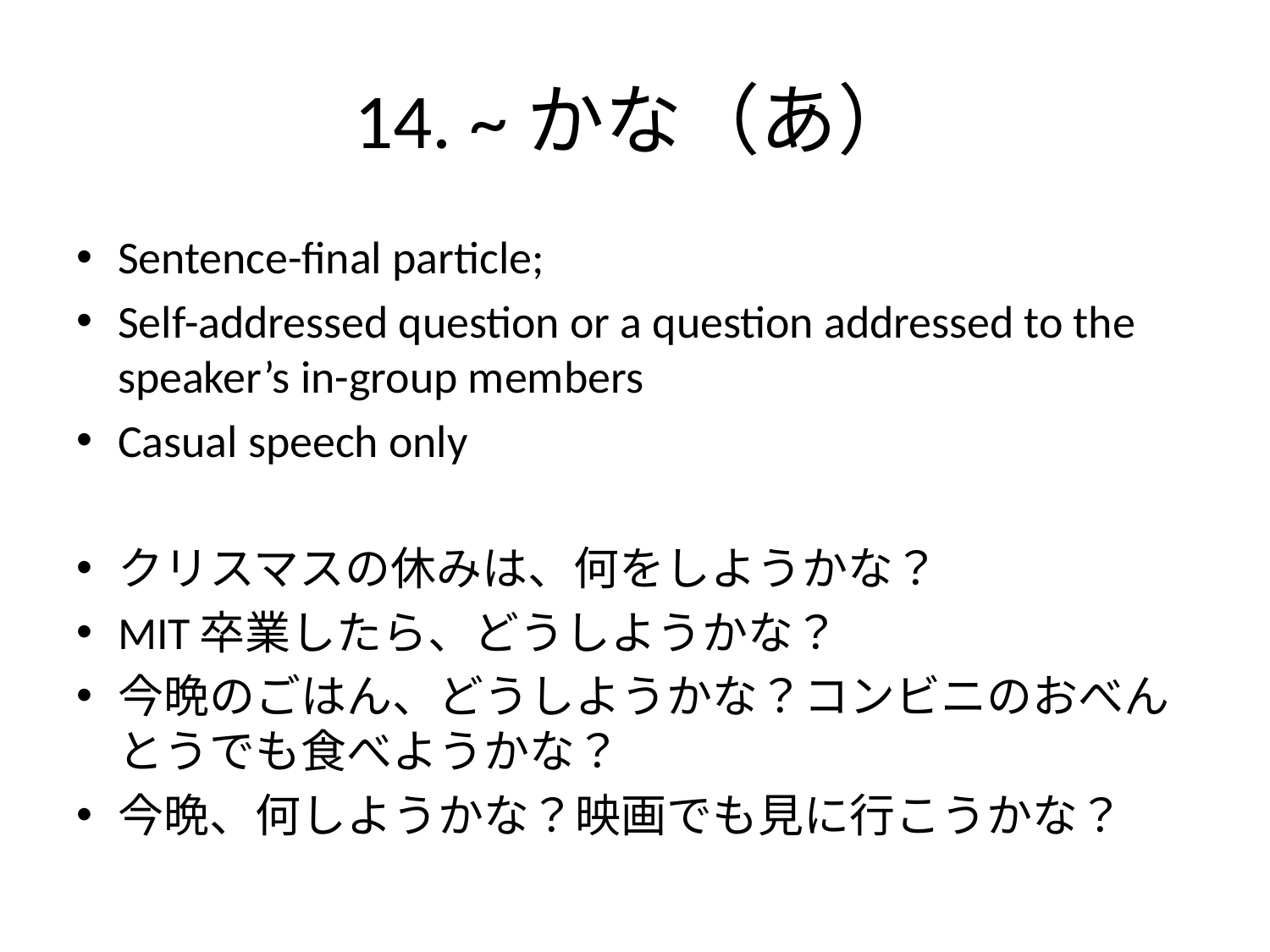

# 14. ~かな（あ）
Sentence-final particle;
Self-addressed question or a question addressed to the speaker’s in-group members
Casual speech only

クリスマスの休みは、何をしようかな？
MIT卒業したら、どうしようかな？
今晩のごはん、どうしようかな？コンビニのおべんとうでも食べようかな？
今晩、何しようかな？映画でも見に行こうかな？